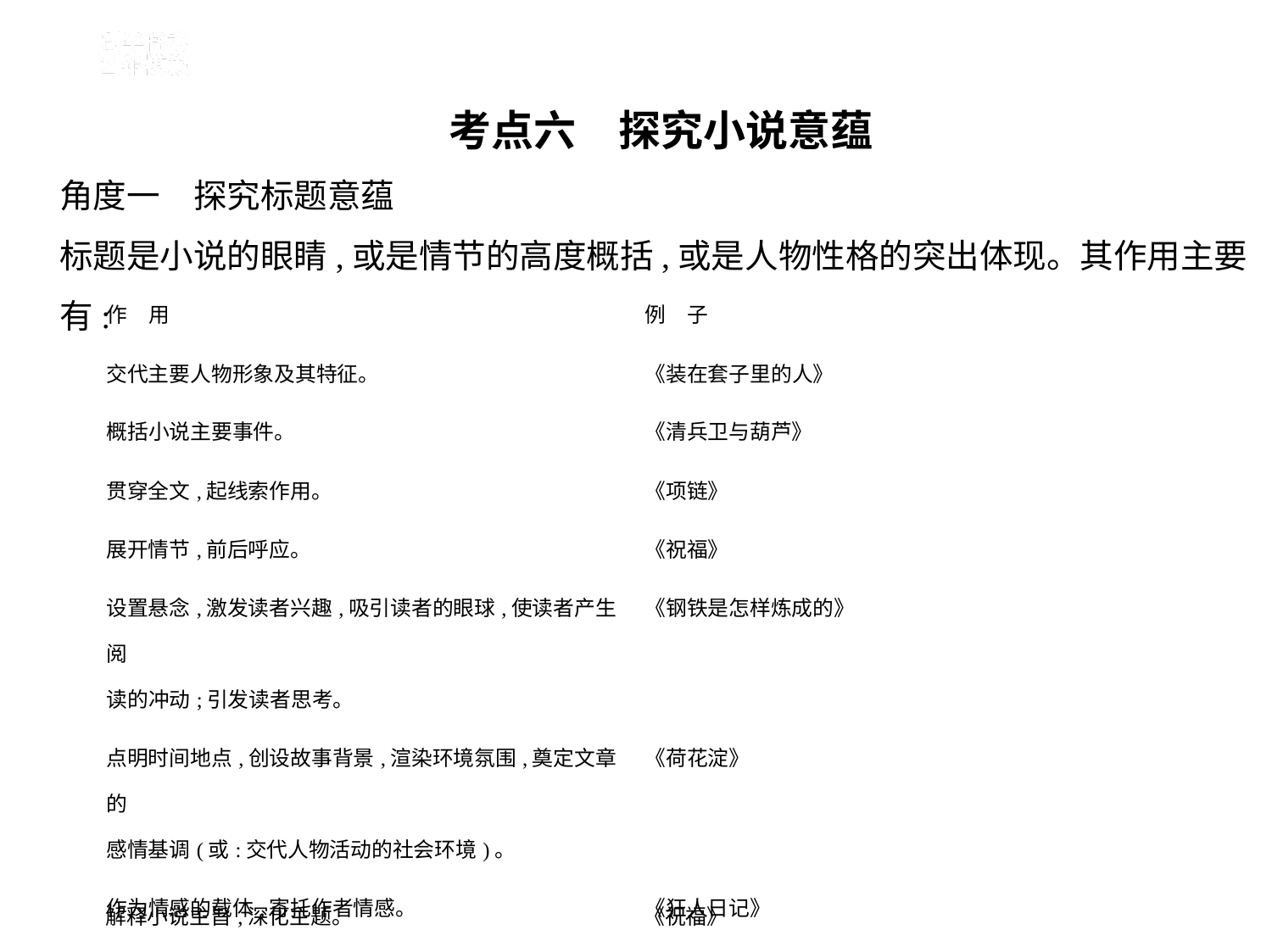

考点六　探究小说意蕴
角度一　探究标题意蕴
标题是小说的眼睛,或是情节的高度概括,或是人物性格的突出体现。其作用主要有:
| 作　用 | 例　子 |
| --- | --- |
| 交代主要人物形象及其特征。 | 《装在套子里的人》 |
| 概括小说主要事件。 | 《清兵卫与葫芦》 |
| 贯穿全文,起线索作用。 | 《项链》 |
| 展开情节,前后呼应。 | 《祝福》 |
| 设置悬念,激发读者兴趣,吸引读者的眼球,使读者产生阅 读的冲动;引发读者思考。 | 《钢铁是怎样炼成的》 |
| 点明时间地点,创设故事背景,渲染环境氛围,奠定文章的 感情基调(或:交代人物活动的社会环境)。 | 《荷花淀》 |
| 作为情感的载体,寄托作者情感。 | 《狂人日记》 |
| 运用手法(象征、比喻、双关等),生动形象,意蕴丰富。 | 《变色龙》 |
| 解释小说主旨,深化主题。 | 《祝福》 |
| --- | --- |